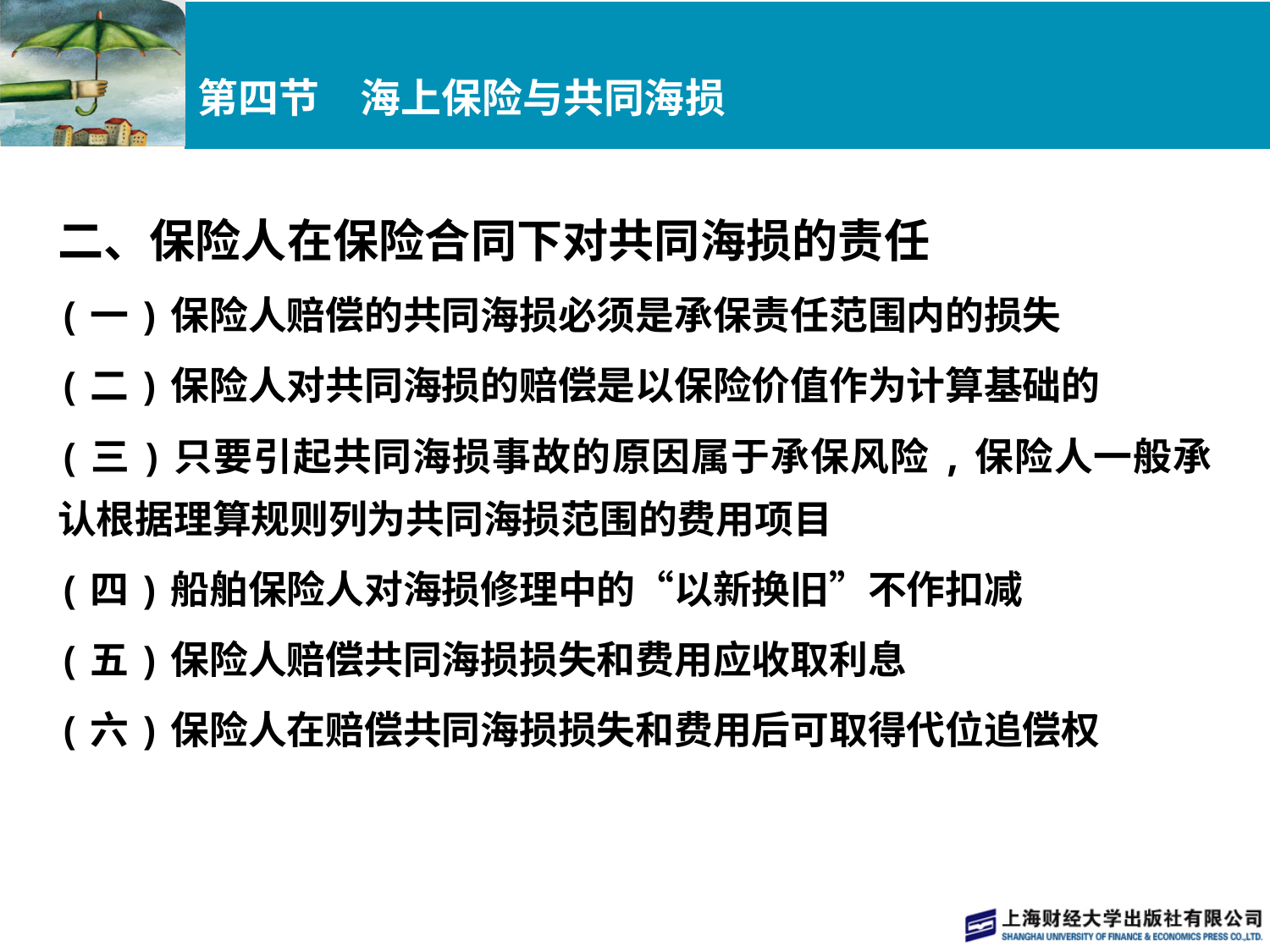

# 第四节　海上保险与共同海损
二、保险人在保险合同下对共同海损的责任
(一)保险人赔偿的共同海损必须是承保责任范围内的损失
(二)保险人对共同海损的赔偿是以保险价值作为计算基础的
(三)只要引起共同海损事故的原因属于承保风险,保险人一般承认根据理算规则列为共同海损范围的费用项目
(四)船舶保险人对海损修理中的“以新换旧”不作扣减
(五)保险人赔偿共同海损损失和费用应收取利息
(六)保险人在赔偿共同海损损失和费用后可取得代位追偿权